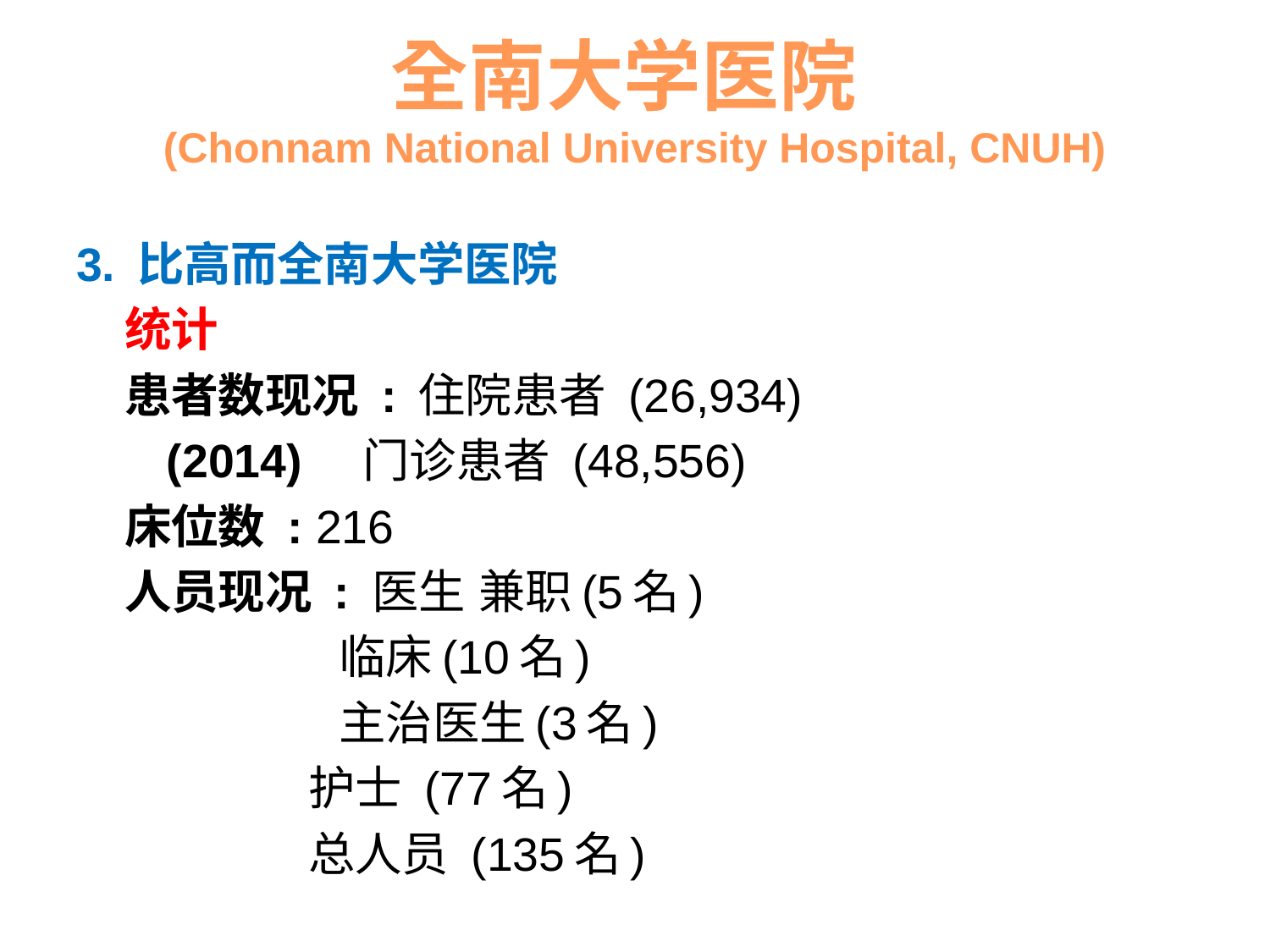

# 全南大学医院 (Chonnam National University Hospital, CNUH)
3. 比高而全南大学医院
   统计
   患者数现况 : 住院患者 (26,934)
       (2014)    门诊患者 (48,556)
   床位数 : 216
   人员现况 : 医生 兼职(5名)
                        临床(10名)
                        主治医生(3名)
                 护士 (77名)
                 总人员 (135名)